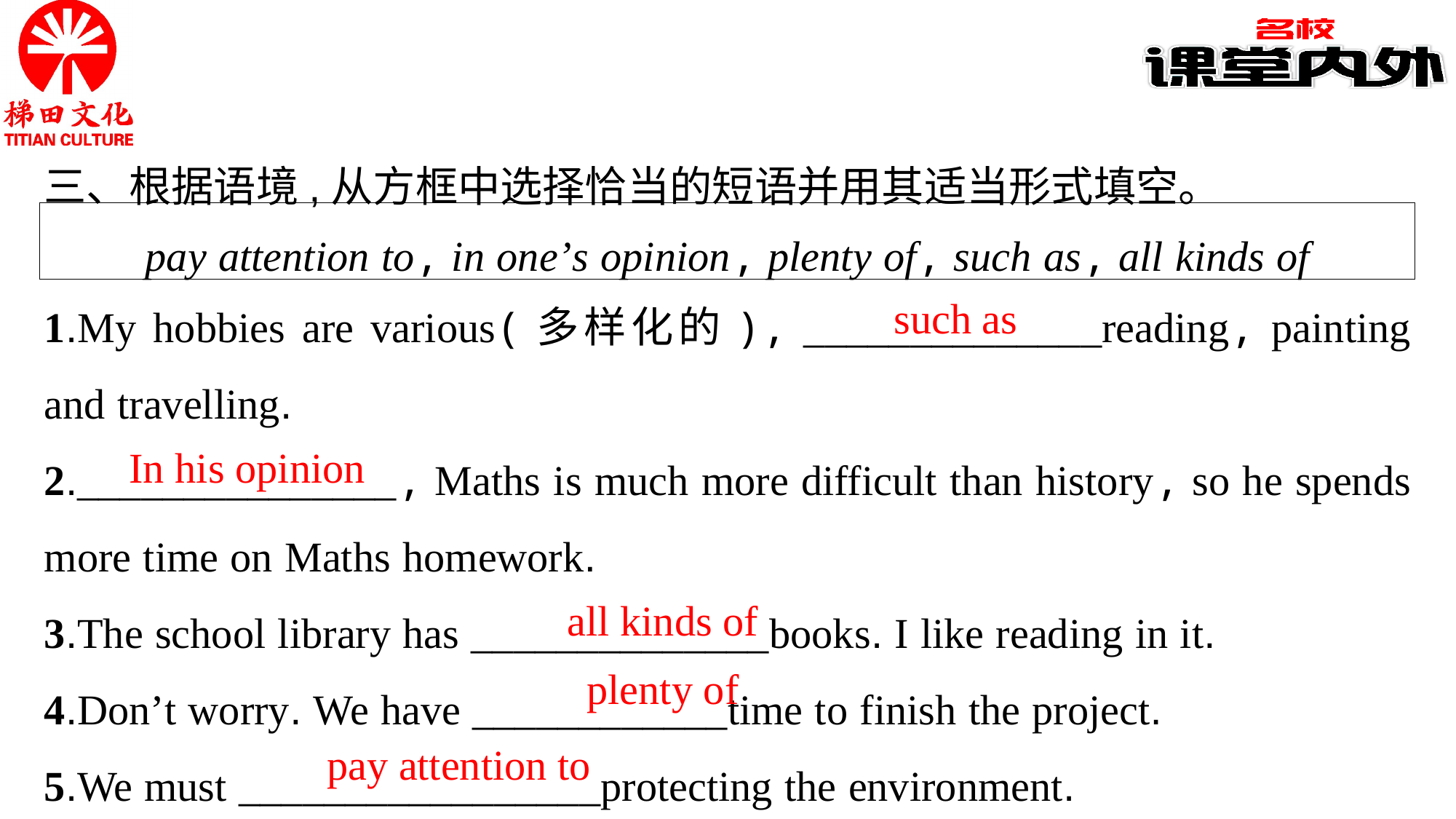

三、根据语境,从方框中选择恰当的短语并用其适当形式填空。
pay attention to, in one’s opinion, plenty of, such as, all kinds of
1.My hobbies are various(多样化的), ______________reading, painting and travelling.
2._______________, Maths is much more difficult than history, so he spends more time on Maths homework.
3.The school library has ______________books. I like reading in it.
4.Don’t worry. We have ____________time to finish the project.
5.We must _________________protecting the environment.
such as
In his opinion
all kinds of
plenty of
pay attention to